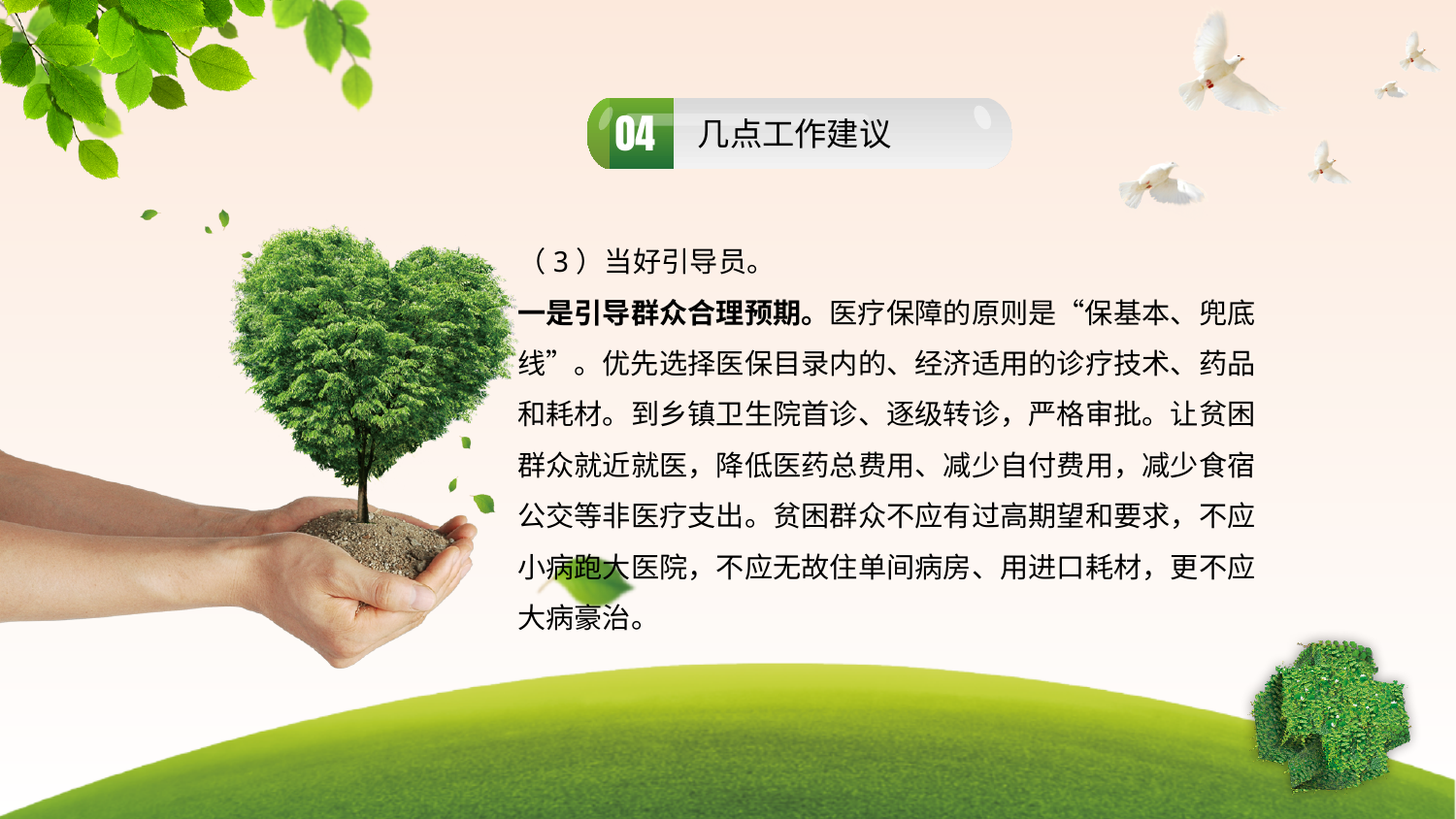

04
几点工作建议
（3）当好引导员。
一是引导群众合理预期。医疗保障的原则是“保基本、兜底线”。优先选择医保目录内的、经济适用的诊疗技术、药品和耗材。到乡镇卫生院首诊、逐级转诊，严格审批。让贫困群众就近就医，降低医药总费用、减少自付费用，减少食宿公交等非医疗支出。贫困群众不应有过高期望和要求，不应小病跑大医院，不应无故住单间病房、用进口耗材，更不应大病豪治。